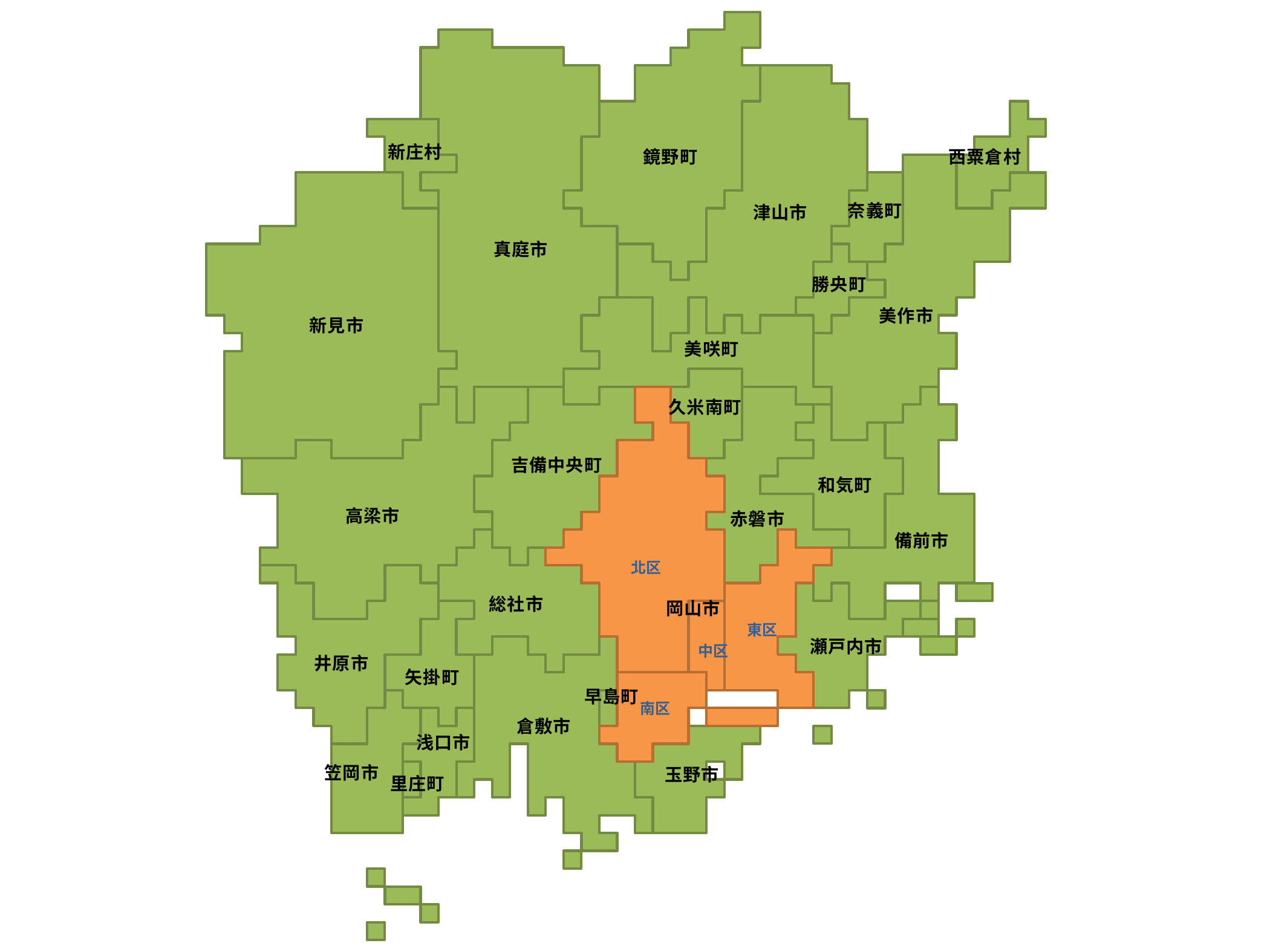

新庄村
鏡野町
西粟倉村
奈義町
津山市
真庭市
勝央町
美作市
新見市
美咲町
久米南町
吉備中央町
和気町
高梁市
赤磐市
備前市
総社市
岡山市
瀬戸内市
井原市
矢掛町
早島町
倉敷市
浅口市
笠岡市
玉野市
里庄町

北区
東区
中区
南区